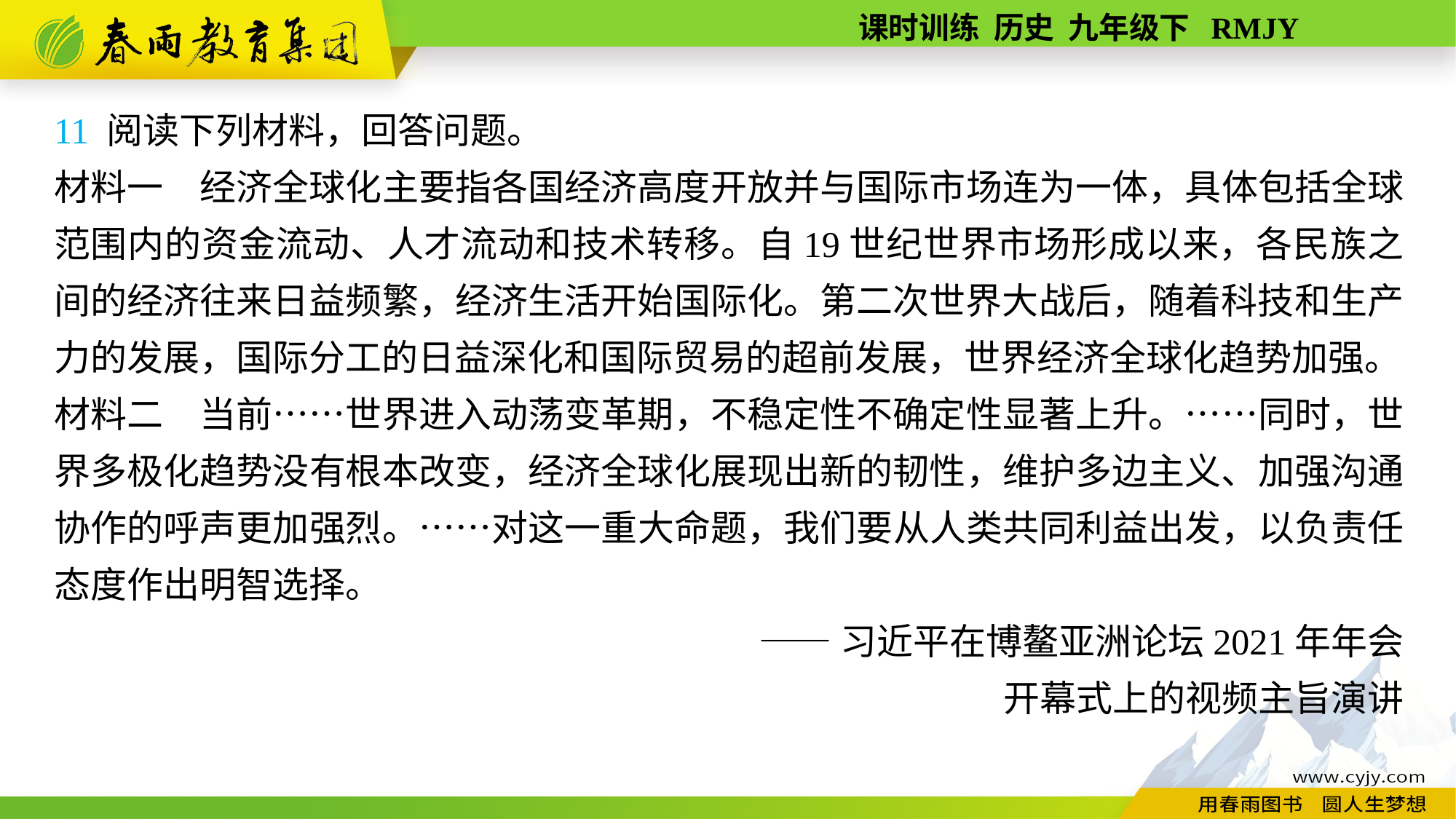

11 阅读下列材料，回答问题。
材料一　经济全球化主要指各国经济高度开放并与国际市场连为一体，具体包括全球范围内的资金流动、人才流动和技术转移。自19世纪世界市场形成以来，各民族之间的经济往来日益频繁，经济生活开始国际化。第二次世界大战后，随着科技和生产力的发展，国际分工的日益深化和国际贸易的超前发展，世界经济全球化趋势加强。
材料二　当前……世界进入动荡变革期，不稳定性不确定性显著上升。……同时，世界多极化趋势没有根本改变，经济全球化展现出新的韧性，维护多边主义、加强沟通协作的呼声更加强烈。……对这一重大命题，我们要从人类共同利益出发，以负责任态度作出明智选择。
——习近平在博鳌亚洲论坛2021年年会
开幕式上的视频主旨演讲